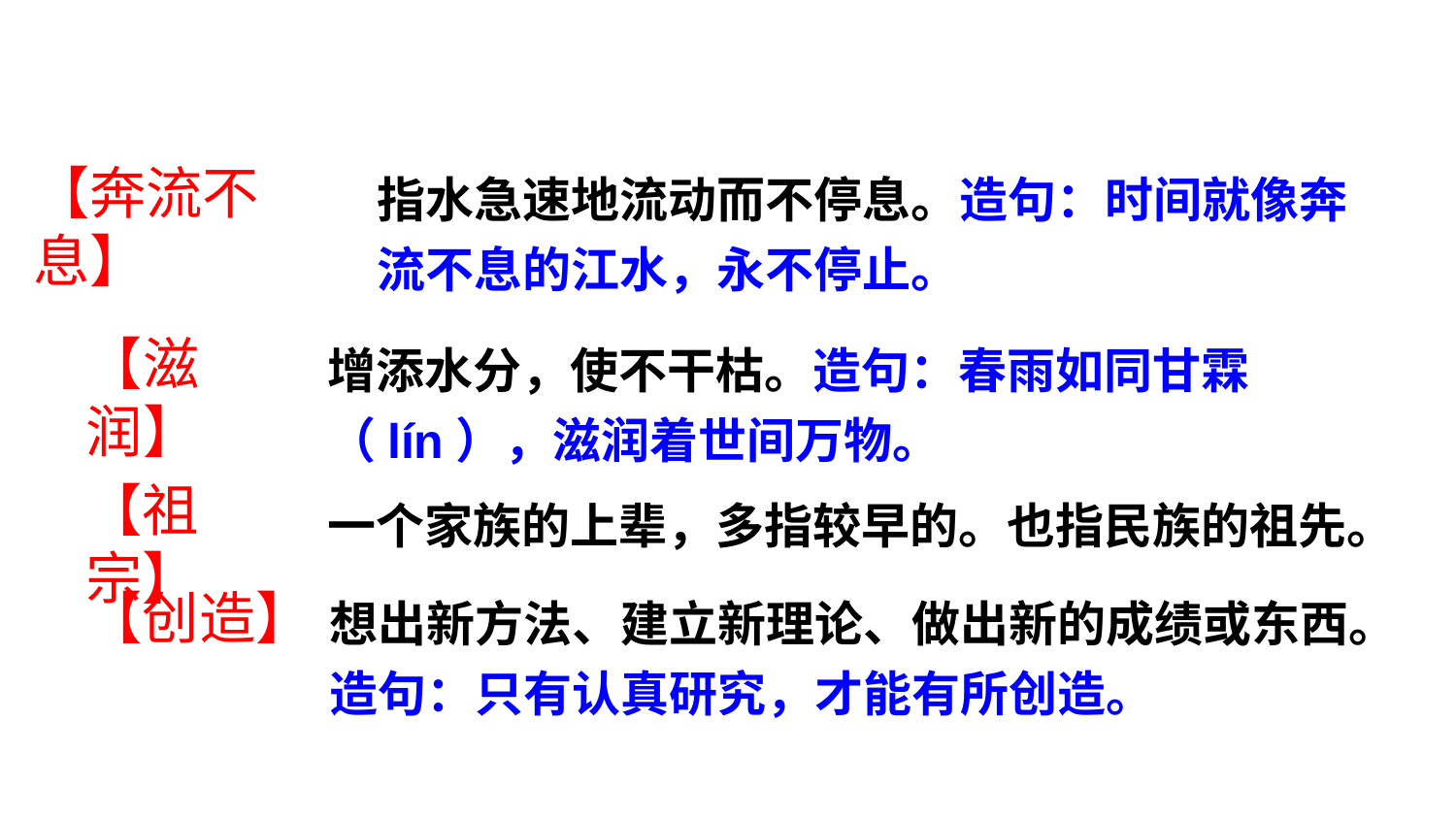

【奔流不息】
指水急速地流动而不停息。造句：时间就像奔流不息的江水，永不停止。
【滋润】
增添水分，使不干枯。造句：春雨如同甘霖（lín），滋润着世间万物。
【祖宗】
一个家族的上辈，多指较早的。也指民族的祖先。
【创造】
想出新方法、建立新理论、做出新的成绩或东西。造句：只有认真研究，才能有所创造。